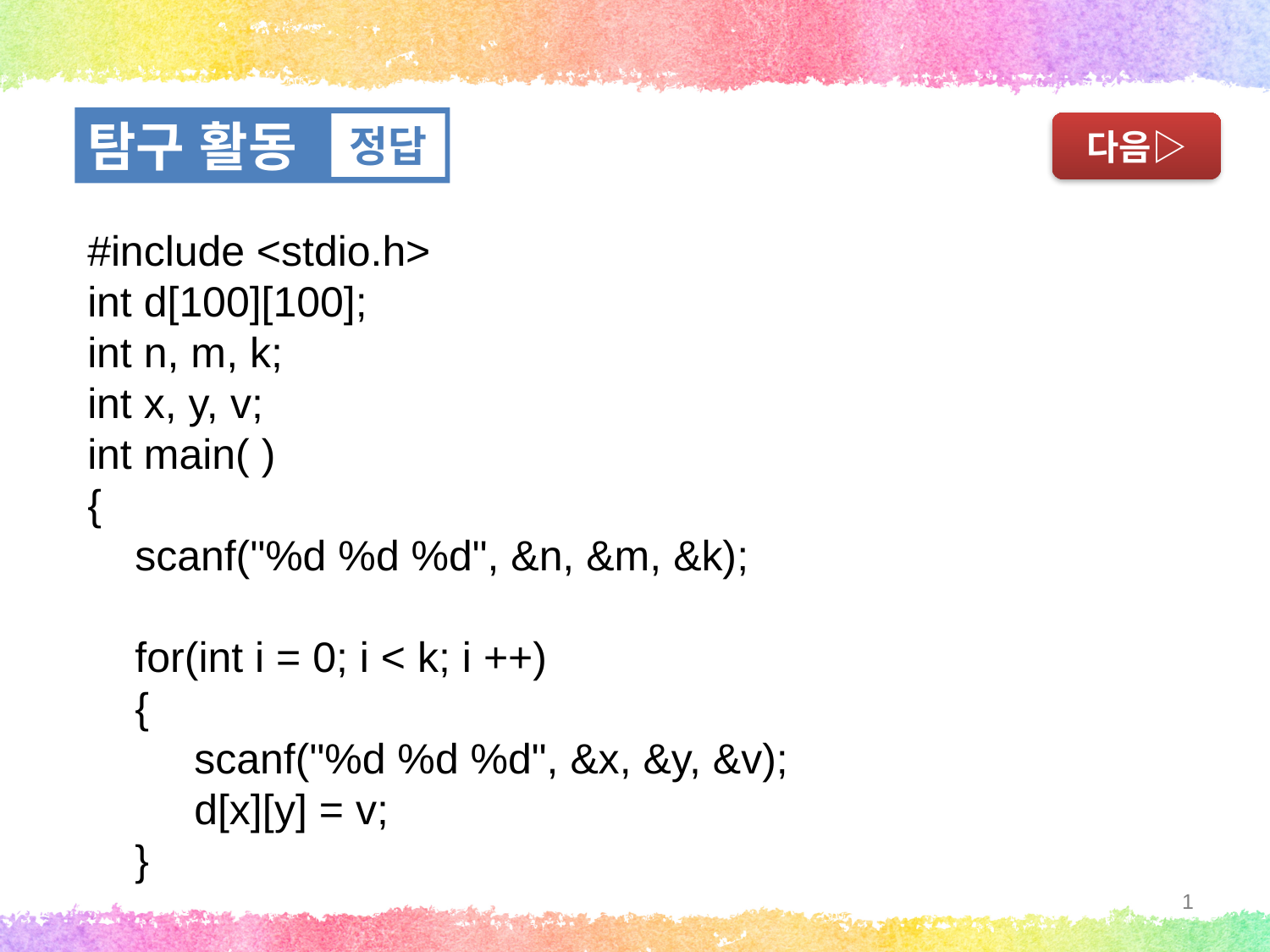

탐구 활동
정답
다음▷

#include <stdio.h>
int d[100][100];
int n, m, k;
int x, y, v;
int main( )
{
    scanf("%d %d %d", &n, &m, &k);

    for(int i = 0; i < k; i ++)
    {
         scanf("%d %d %d", &x, &y, &v);
         d[x][y] = v;
    }
1